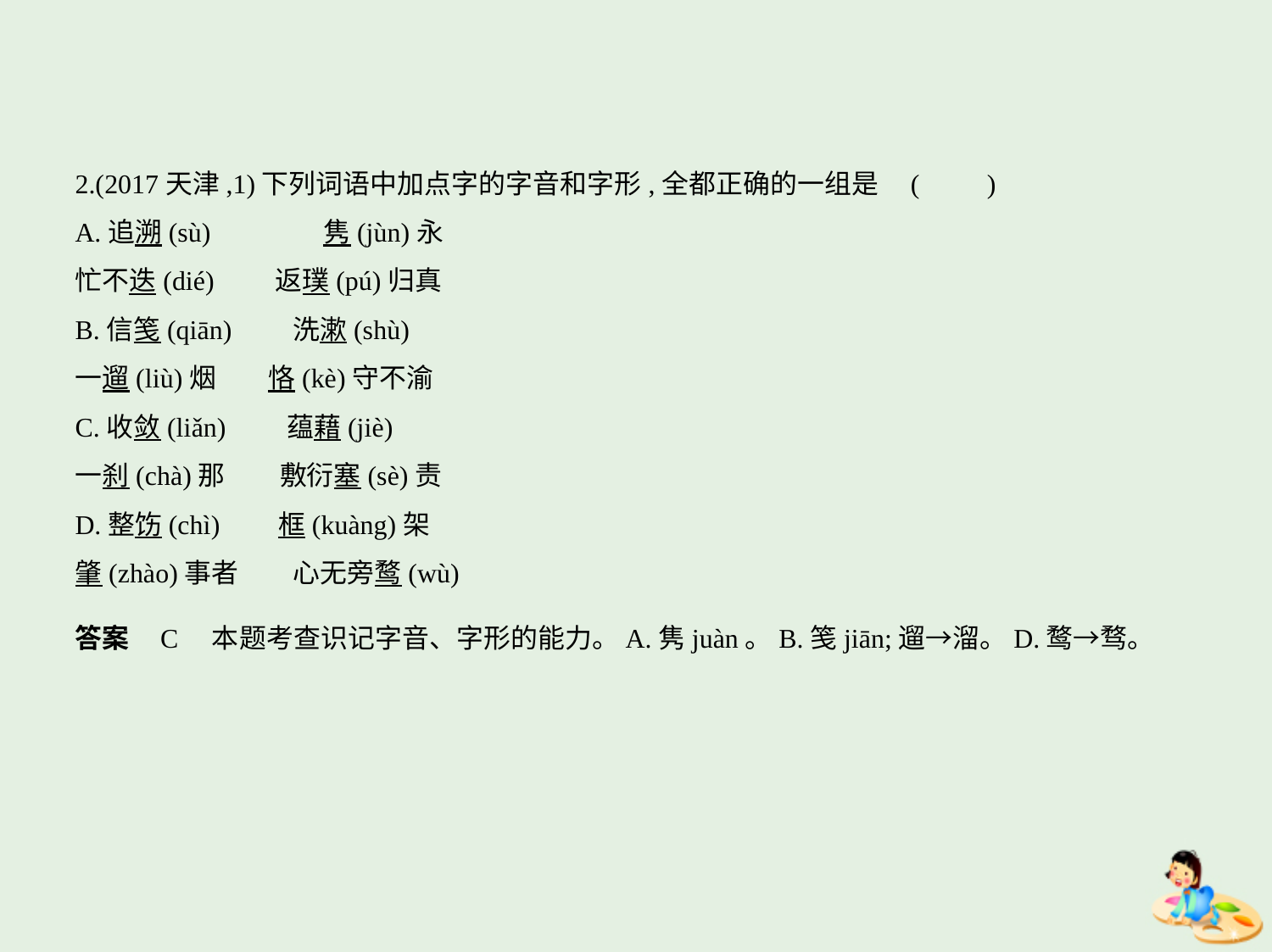

2.(2017天津,1)下列词语中加点字的字音和字形,全都正确的一组是 (　　)
A.追溯(sù)　　　    隽(jùn)永
忙不迭(dié)　　返璞(pú)归真
B.信笺(qiān)　　洗漱(shù)
一遛(liù)烟　    恪(kè)守不渝
C.收敛(liǎn)　　蕴藉(jiè)
一刹(chà)那　　敷衍塞(sè)责
D.整饬(chì)　    框(kuàng)架
肇(zhào)事者　　心无旁鹜(wù)
答案    C　本题考查识记字音、字形的能力。A.隽juàn。B.笺jiān;遛→溜。D.鹜→骛。